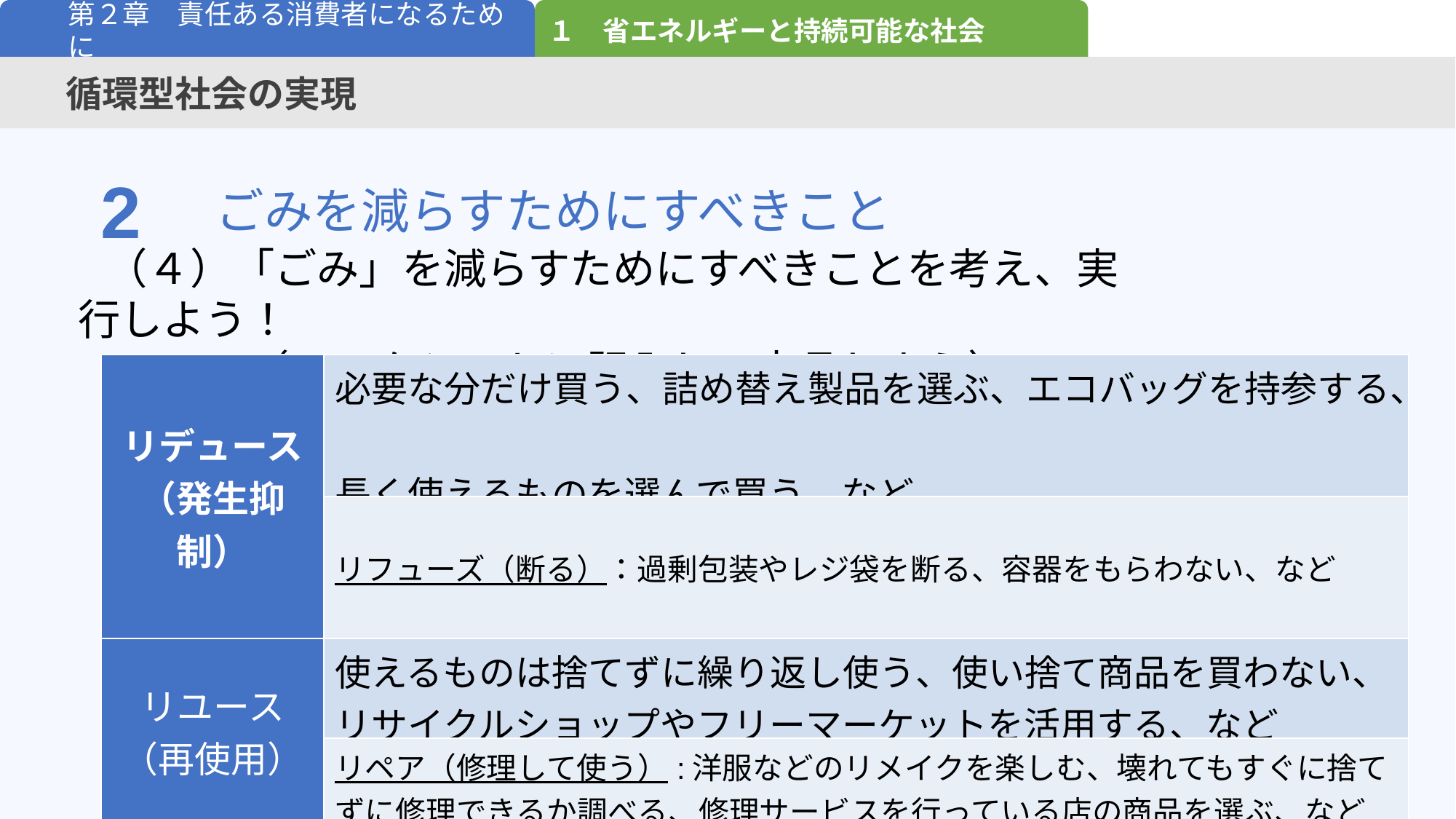

１　省エネルギーと持続可能な社会
第２章　責任ある消費者になるために
循環型社会の実現
2
ごみを減らすためにすべきこと
　（４）「ごみ」を減らすためにすべきことを考え、実行しよう！
　　　　（ワークシートに記入し、宣言しよう）
| リデュース （発生抑制） | 必要な分だけ買う、詰め替え製品を選ぶ、エコバッグを持参する、 長く使えるものを選んで買う、など |
| --- | --- |
|  | リフューズ（断る）：過剰包装やレジ袋を断る、容器をもらわない、など |
| リユース （再使用） | 使えるものは捨てずに繰り返し使う、使い捨て商品を買わない、 リサイクルショップやフリーマーケットを活用する、など |
|  | リペア（修理して使う）:洋服などのリメイクを楽しむ、壊れてもすぐに捨てずに修理できるか調べる、修理サービスを行っている店の商品を選ぶ、など |
| リサイクル （再生利用） | 資源ごみの分別収集に協力する、リサイクル製品を利用する、など |
|  | リスポンジビリティ―（責任）：再生利用できるよう、責任を持って分別・処分する |